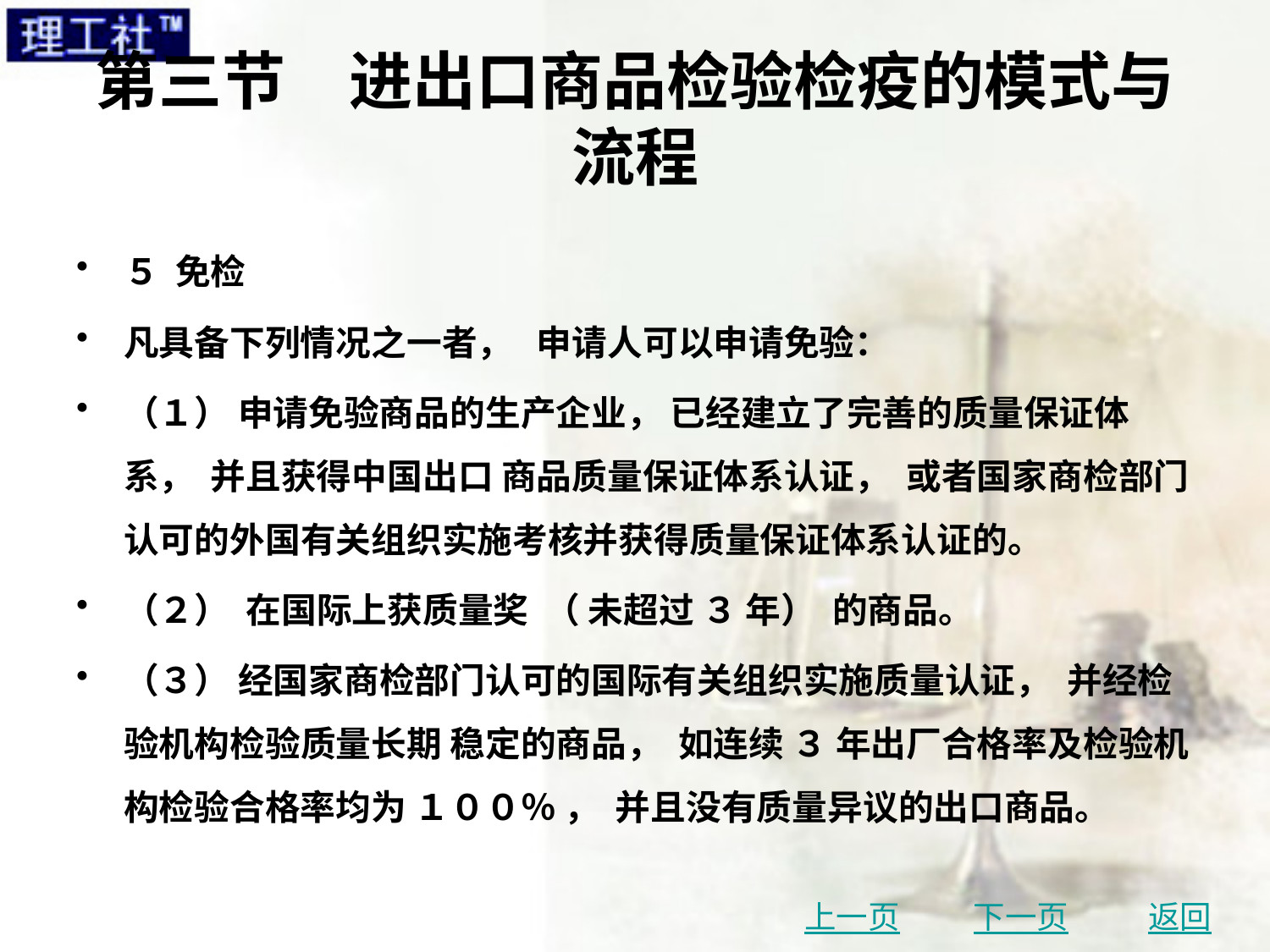

# 第三节　进出口商品检验检疫的模式与流程
５  免检
凡具备下列情况之一者，   申请人可以申请免验：
（１） 申请免验商品的生产企业， 已经建立了完善的质量保证体系，  并且获得中国出口 商品质量保证体系认证，  或者国家商检部门认可的外国有关组织实施考核并获得质量保证体系认证的。
（２）  在国际上获质量奖  （ 未超过 ３ 年）  的商品。
（３） 经国家商检部门认可的国际有关组织实施质量认证，  并经检验机构检验质量长期 稳定的商品，  如连续 ３ 年出厂合格率及检验机构检验合格率均为 １００％ ，  并且没有质量异议的出口商品。
上一页
下一页
返回